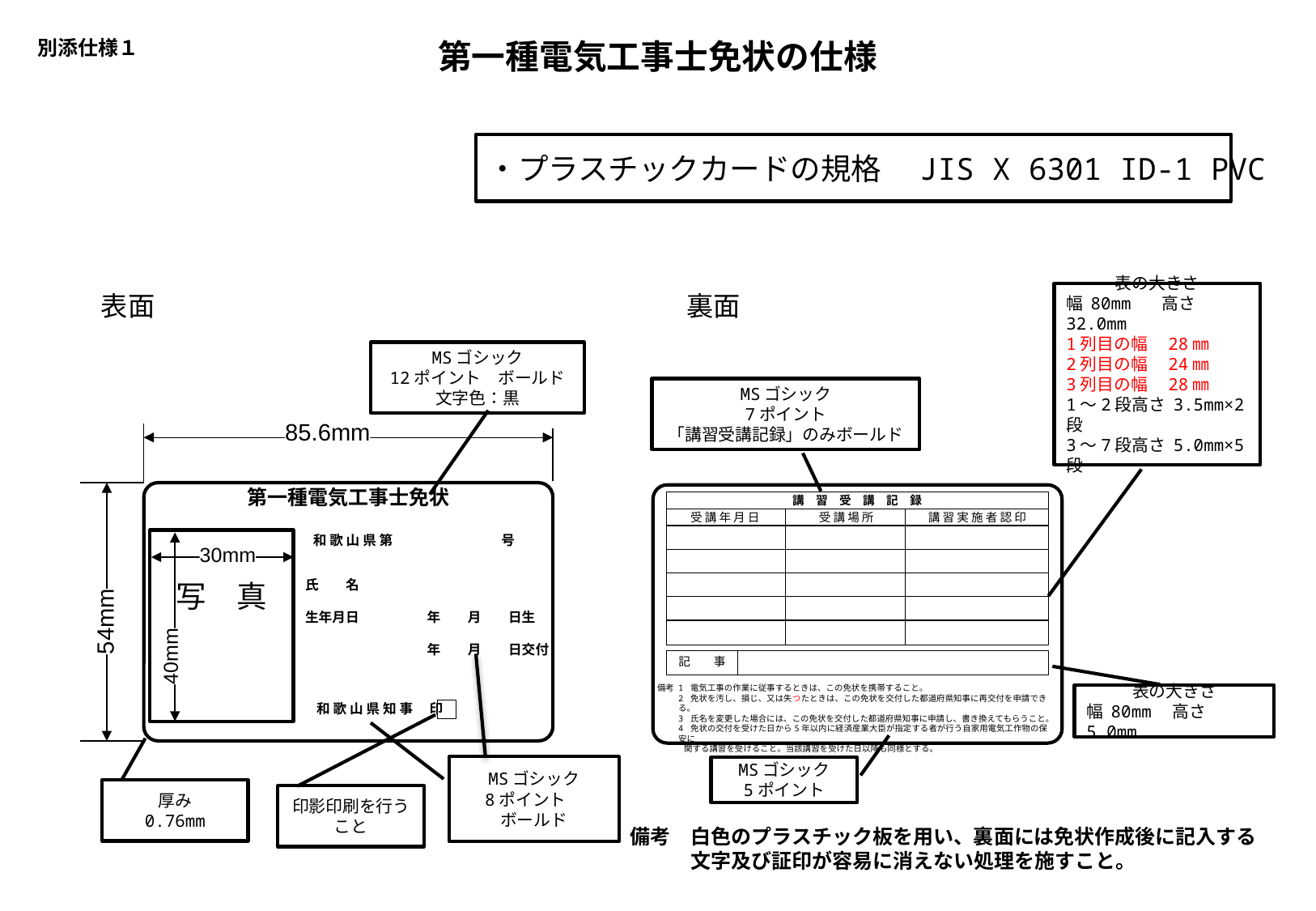

別添仕様１
第一種電気工事士免状の仕様
・プラスチックカードの規格　JIS X 6301 ID-1 PVC
表面
裏面
表の大きさ
幅 80mm 　高さ 32.0mm
1列目の幅　28㎜
2列目の幅　24㎜
3列目の幅　28㎜
1～2段高さ 3.5mm×2段
3～7段高さ 5.0mm×5段
MSゴシック
12ポイント　ボールド
文字色：黒
MSゴシック
7ポイント
「講習受講記録」のみボールド
85.6mm
第一種電気工事士免状

講　習　受　講　記　録

受 講 年 月 日
受 講 場 所
講 習 実 施 者 認 印

写　真

和 歌 山 県 第　　　　　　　　号
30mm

氏　　名
生年月日　　　　　年　　月　　日生
　　　　　　　　　年　　月　　日交付

54mm
40mm

記　　事
備考
1 電気工事の作業に従事するときは、この免状を携帯すること。
2 免状を汚し、損じ、又は失つたときは、この免状を交付した都道府県知事に再交付を申請できる。
3 氏名を変更した場合には、この免状を交付した都道府県知事に申請し、書き換えてもらうこと。
4 免状の交付を受けた日から5年以内に経済産業大臣が指定する者が行う自家用電気工作物の保安に
  関する講習を受けること。当該講習を受けた日以降も同様とする。
表の大きさ
幅 80mm　高さ 5.0mm

和 歌 山 県 知 事 　印
MSゴシック
8ポイント
ボールド
MSゴシック
5ポイント
厚み
0.76mm
印影印刷を行うこと
備考　白色のプラスチック板を用い、裏面には免状作成後に記入する
　　　文字及び証印が容易に消えない処理を施すこと。